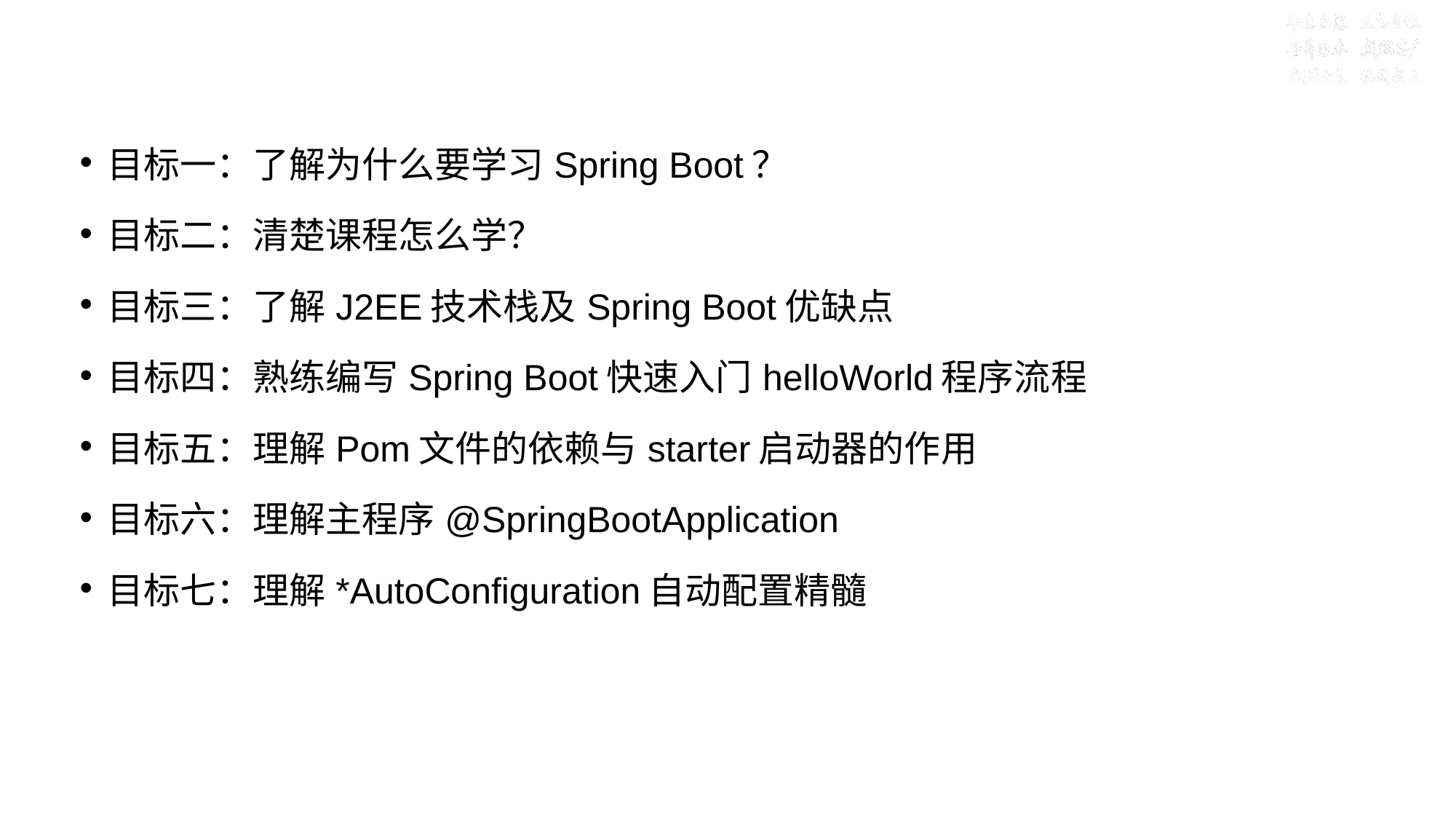

# 第一章：Spring Boot入门
目标一：了解为什么要学习Spring Boot？
目标二：清楚课程怎么学？
目标三：了解J2EE技术栈及Spring Boot优缺点
目标四：熟练编写Spring Boot快速入门helloWorld程序流程
目标五：理解Pom文件的依赖与starter启动器的作用
目标六：理解主程序@SpringBootApplication
目标七：理解*AutoConfiguration自动配置精髓

1